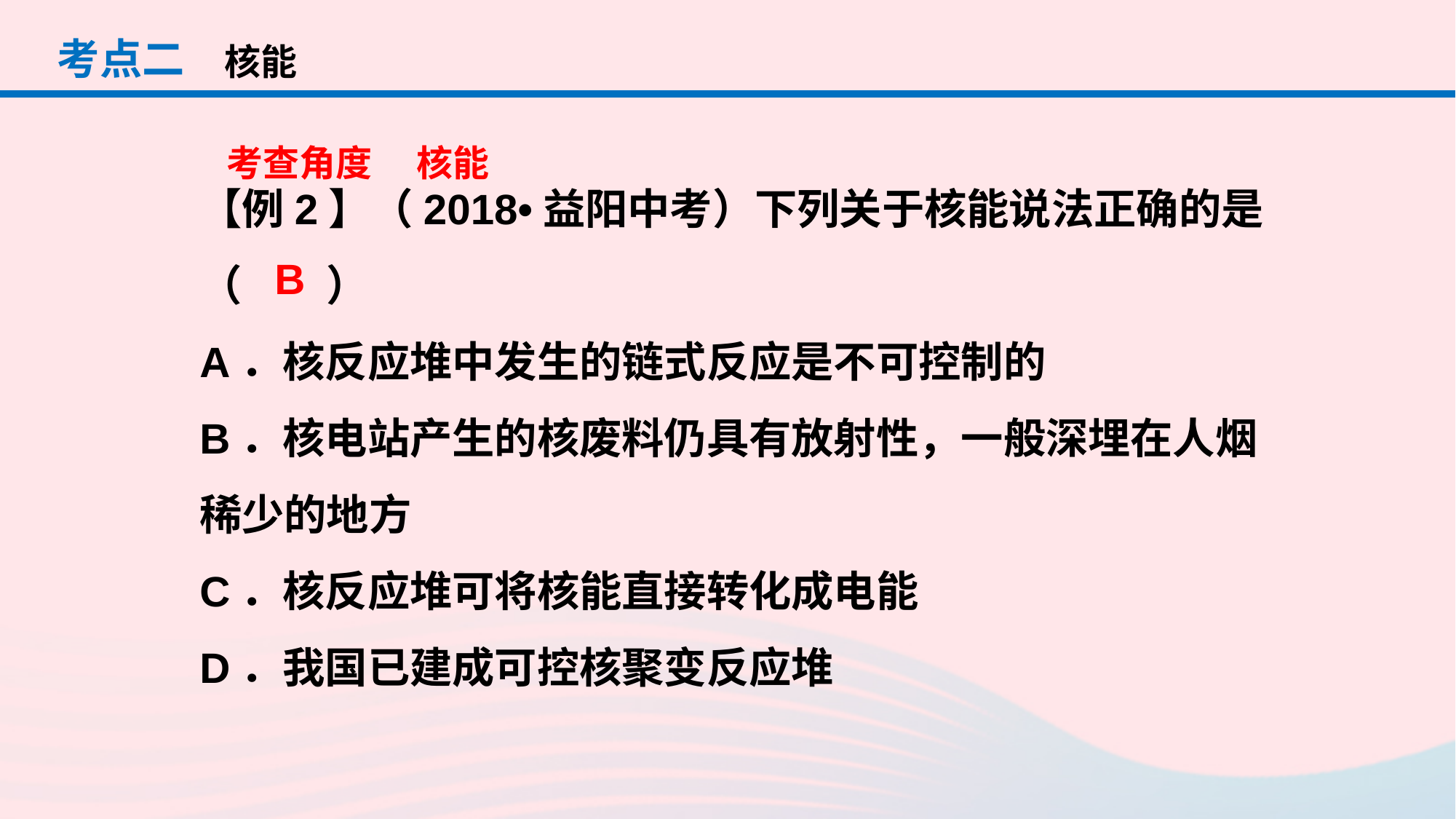

考点二
核能
考查角度 　核能
【例2】（2018•益阳中考）下列关于核能说法正确的是（　　）
A．核反应堆中发生的链式反应是不可控制的
B．核电站产生的核废料仍具有放射性，一般深埋在人烟稀少的地方
C．核反应堆可将核能直接转化成电能
D．我国已建成可控核聚变反应堆

B